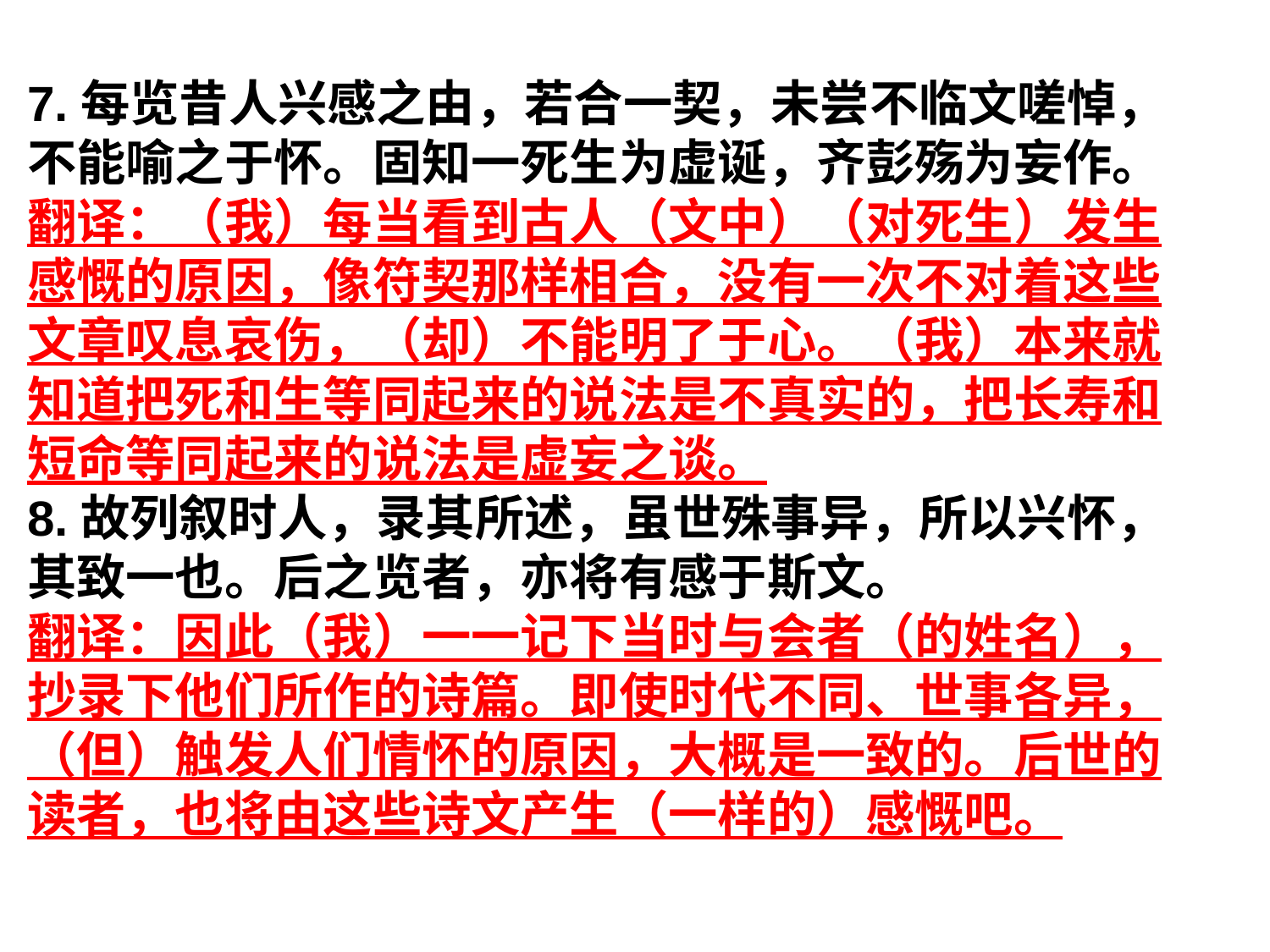

7.每览昔人兴感之由，若合一契，未尝不临文嗟悼，不能喻之于怀。固知一死生为虚诞，齐彭殇为妄作。
翻译：（我）每当看到古人（文中）（对死生）发生感慨的原因，像符契那样相合，没有一次不对着这些文章叹息哀伤，（却）不能明了于心。（我）本来就知道把死和生等同起来的说法是不真实的，把长寿和短命等同起来的说法是虚妄之谈。
8.故列叙时人，录其所述，虽世殊事异，所以兴怀，其致一也。后之览者，亦将有感于斯文。
翻译：因此（我）一一记下当时与会者（的姓名），抄录下他们所作的诗篇。即使时代不同、世事各异，（但）触发人们情怀的原因，大概是一致的。后世的读者，也将由这些诗文产生（一样的）感慨吧。